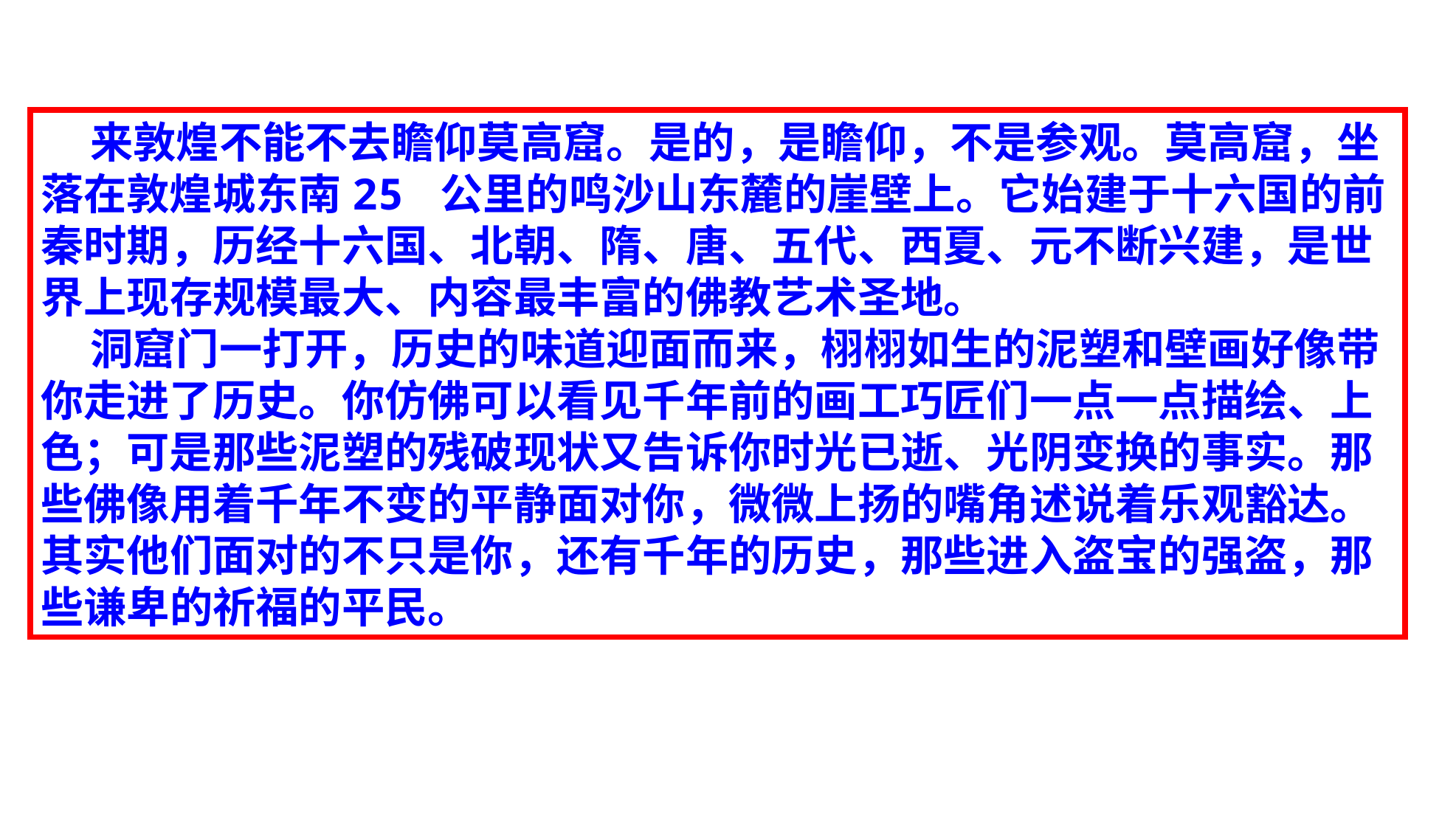

来敦煌不能不去瞻仰莫高窟。是的，是瞻仰，不是参观。莫高窟，坐落在敦煌城东南25 公里的鸣沙山东麓的崖壁上。它始建于十六国的前秦时期，历经十六国、北朝、隋、唐、五代、西夏、元不断兴建，是世界上现存规模最大、内容最丰富的佛教艺术圣地。
    洞窟门一打开，历史的味道迎面而来，栩栩如生的泥塑和壁画好像带你走进了历史。你仿佛可以看见千年前的画工巧匠们一点一点描绘、上色；可是那些泥塑的残破现状又告诉你时光已逝、光阴变换的事实。那些佛像用着千年不变的平静面对你，微微上扬的嘴角述说着乐观豁达。其实他们面对的不只是你，还有千年的历史，那些进入盗宝的强盗，那些谦卑的祈福的平民。